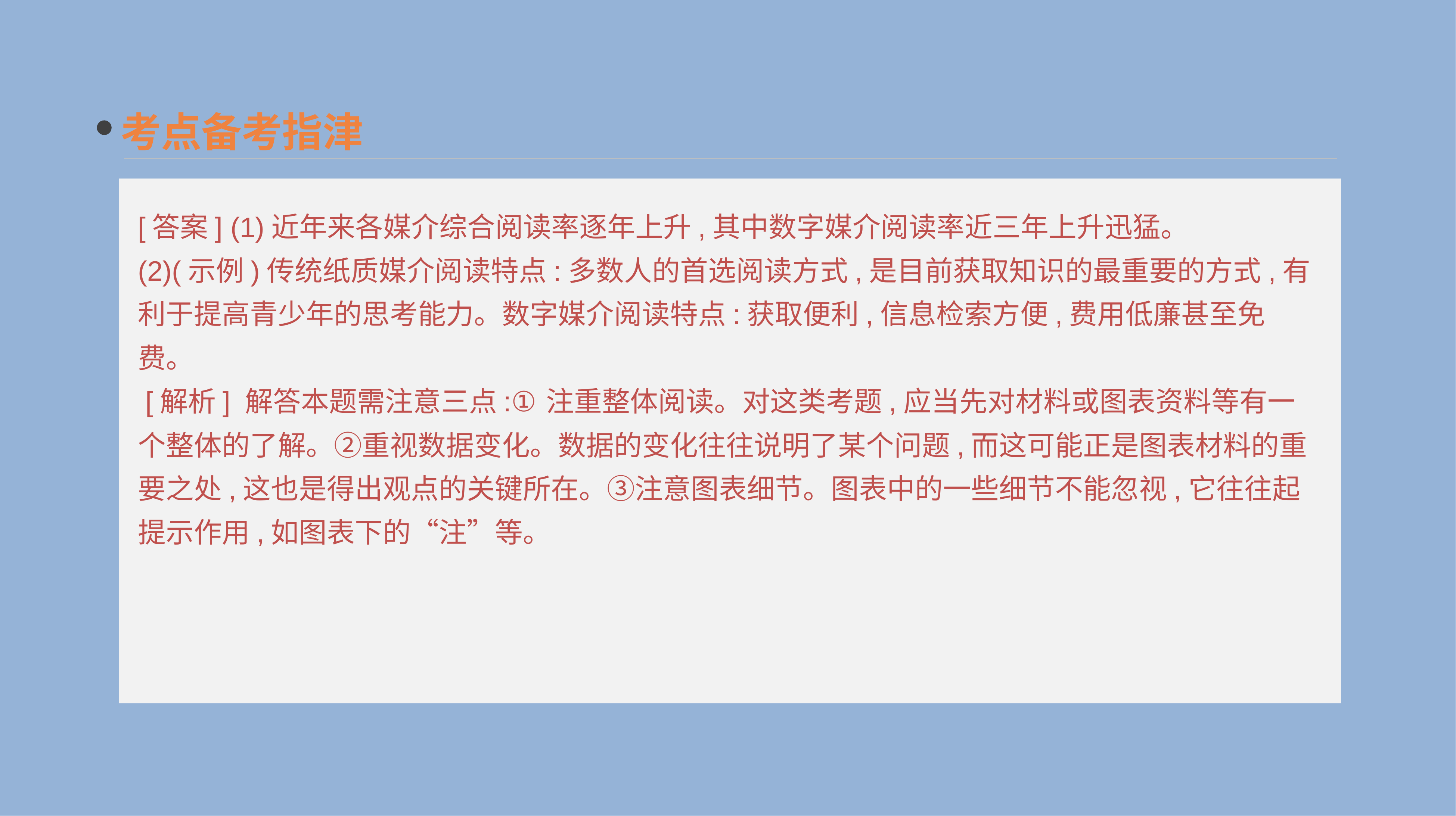

考点备考指津

[答案] (1)近年来各媒介综合阅读率逐年上升,其中数字媒介阅读率近三年上升迅猛。
(2)(示例)传统纸质媒介阅读特点:多数人的首选阅读方式,是目前获取知识的最重要的方式,有利于提高青少年的思考能力。数字媒介阅读特点:获取便利,信息检索方便,费用低廉甚至免费。
 [解析] 解答本题需注意三点:①注重整体阅读。对这类考题,应当先对材料或图表资料等有一个整体的了解。②重视数据变化。数据的变化往往说明了某个问题,而这可能正是图表材料的重要之处,这也是得出观点的关键所在。③注意图表细节。图表中的一些细节不能忽视,它往往起提示作用,如图表下的“注”等。